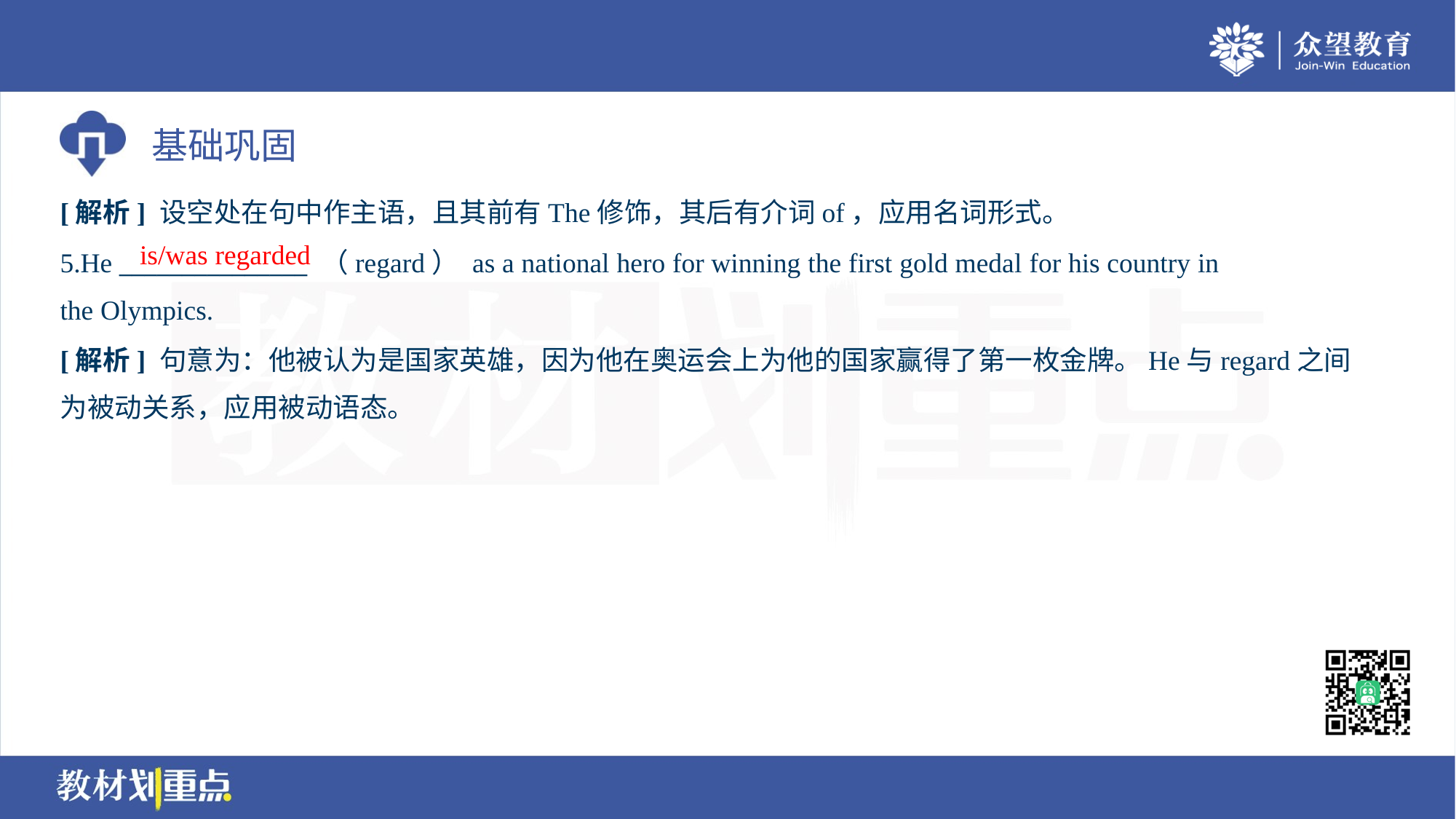

[解析] 设空处在句中作主语，且其前有The修饰，其后有介词of，应用名词形式。
is/was regarded
5.He _______________ （regard） as a national hero for winning the first gold medal for his country in
the Olympics.
[解析] 句意为：他被认为是国家英雄，因为他在奥运会上为他的国家赢得了第一枚金牌。He与regard之间
为被动关系，应用被动语态。